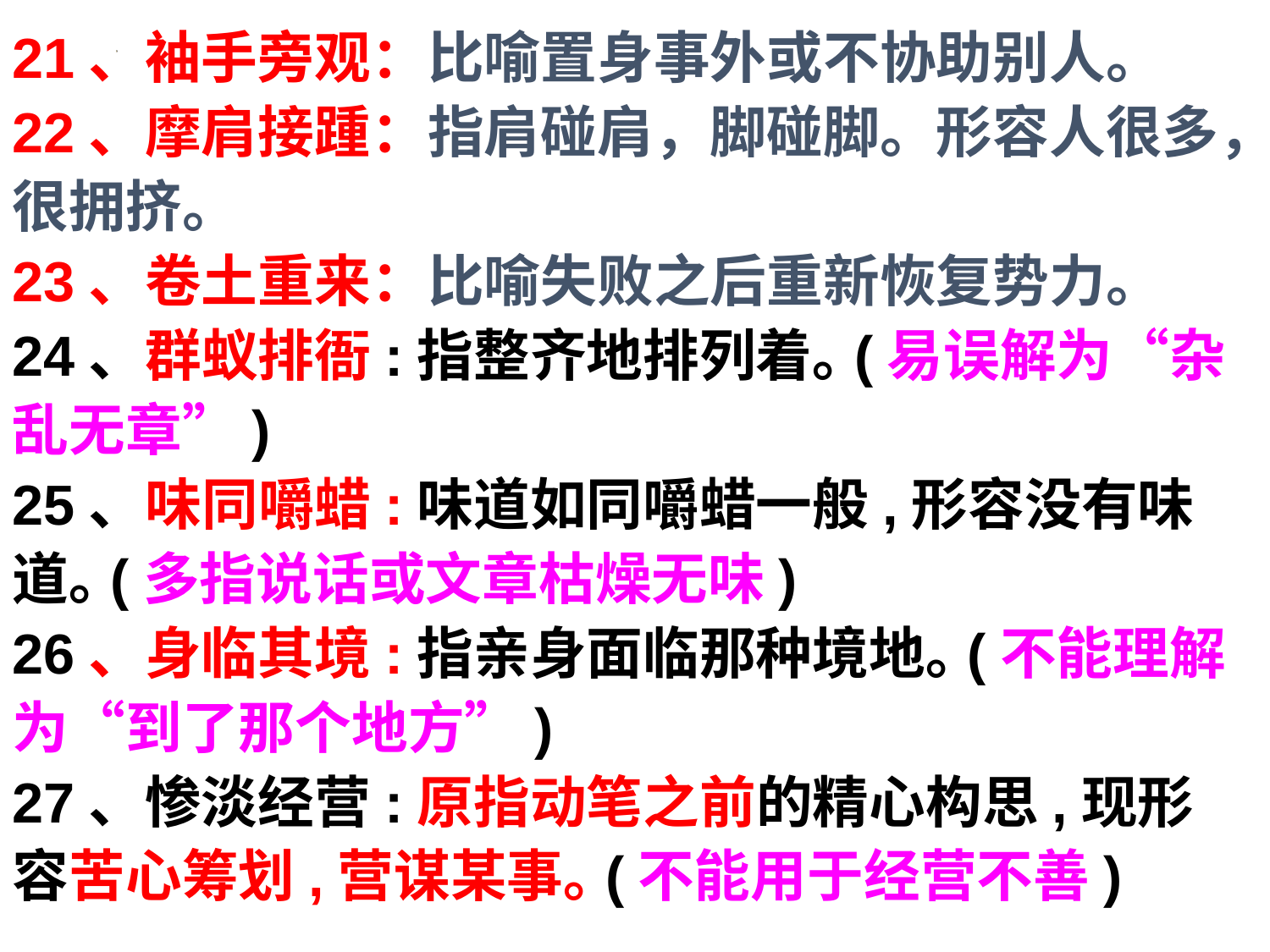

21、袖手旁观：比喻置身事外或不协助别人。
22、摩肩接踵：指肩碰肩，脚碰脚。形容人很多，很拥挤。
23、卷土重来：比喻失败之后重新恢复势力。
24、群蚁排衙:指整齐地排列着｡(易误解为“杂乱无章”)
25、味同嚼蜡:味道如同嚼蜡一般,形容没有味道｡(多指说话或文章枯燥无味)
26、身临其境:指亲身面临那种境地｡(不能理解为“到了那个地方”)
27、惨淡经营:原指动笔之前的精心构思,现形容苦心筹划,营谋某事｡(不能用于经营不善)